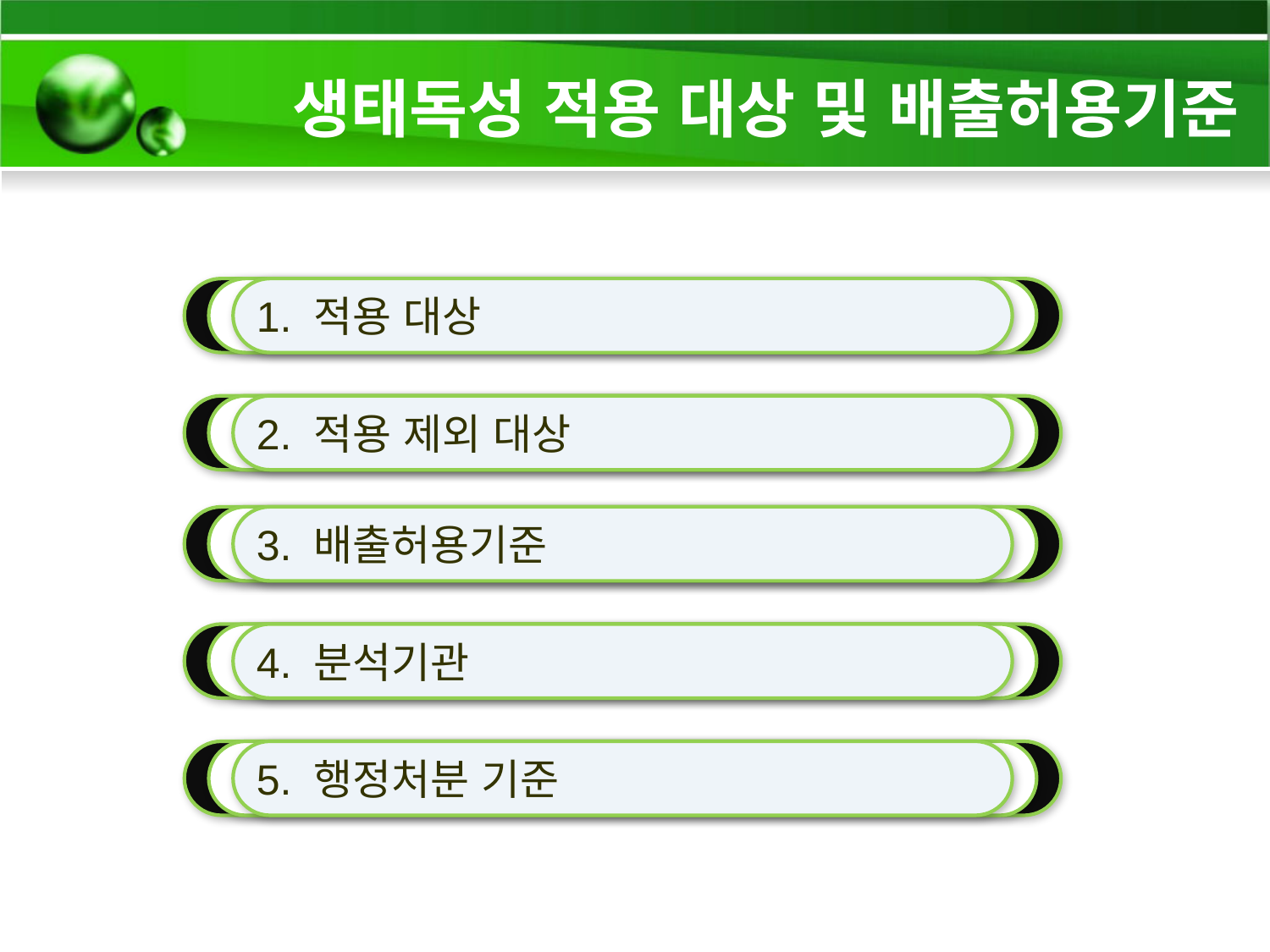

생태독성 적용 대상 및 배출허용기준

1. 적용 대상

2. 적용 제외 대상

3. 배출허용기준

4. 분석기관

5. 행정처분 기준